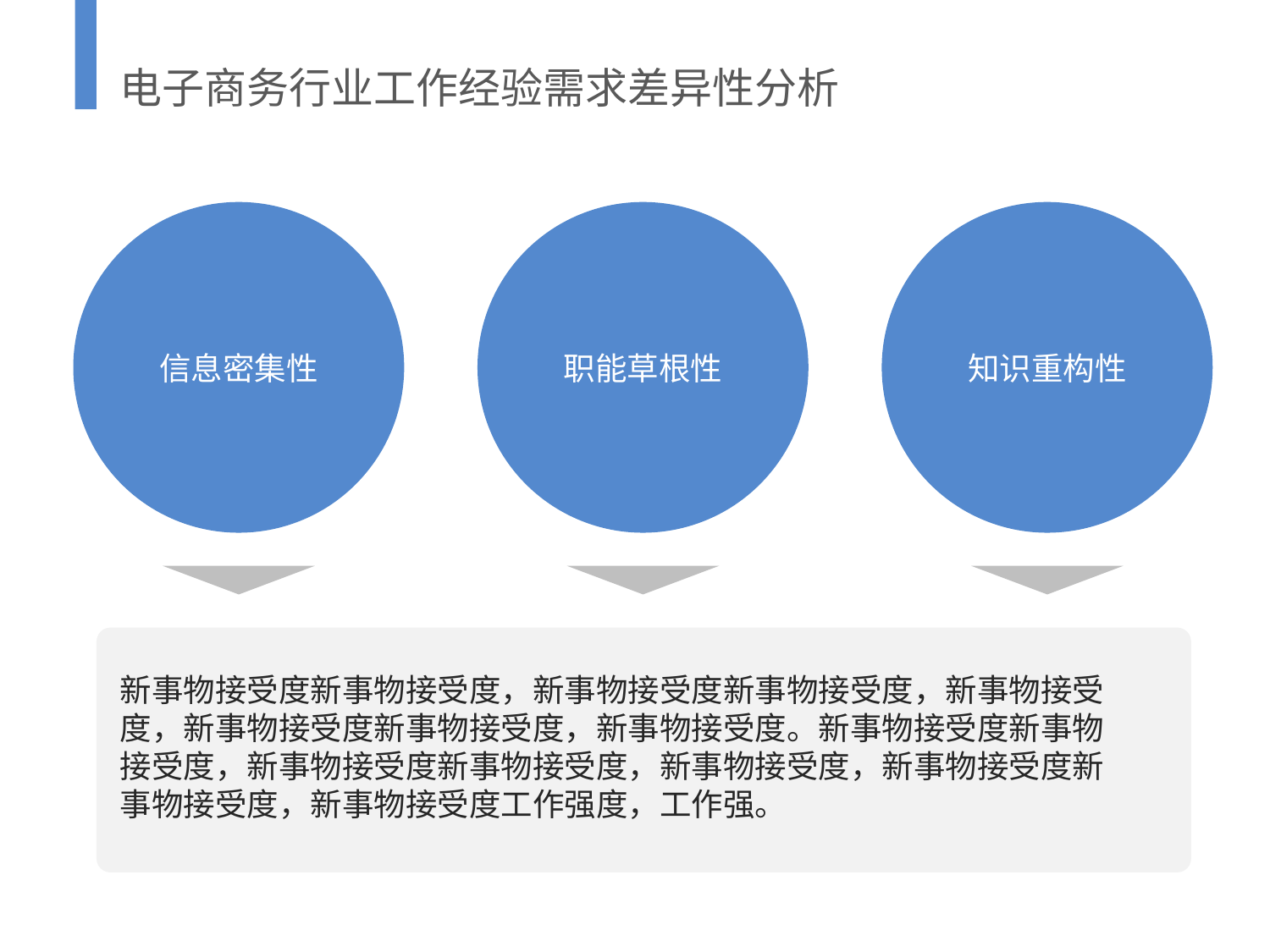

电子商务行业工作经验需求差异性分析
知识重构性
信息密集性
职能草根性

新事物接受度新事物接受度，新事物接受度新事物接受度，新事物接受度，新事物接受度新事物接受度，新事物接受度。新事物接受度新事物接受度，新事物接受度新事物接受度，新事物接受度，新事物接受度新事物接受度，新事物接受度工作强度，工作强。